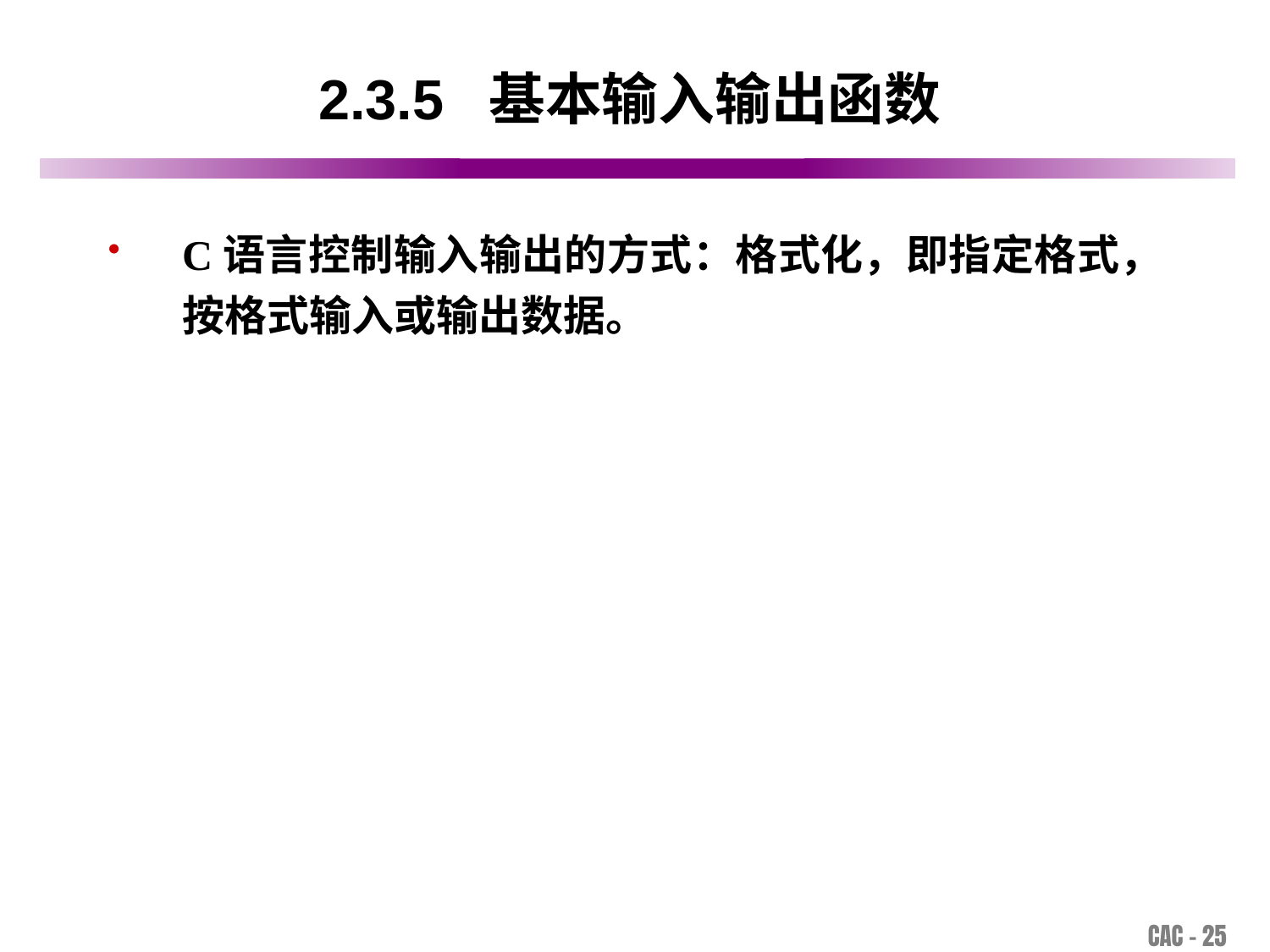

# 2.3.5  基本输入输出函数
C语言控制输入输出的方式：格式化，即指定格式，按格式输入或输出数据。
25